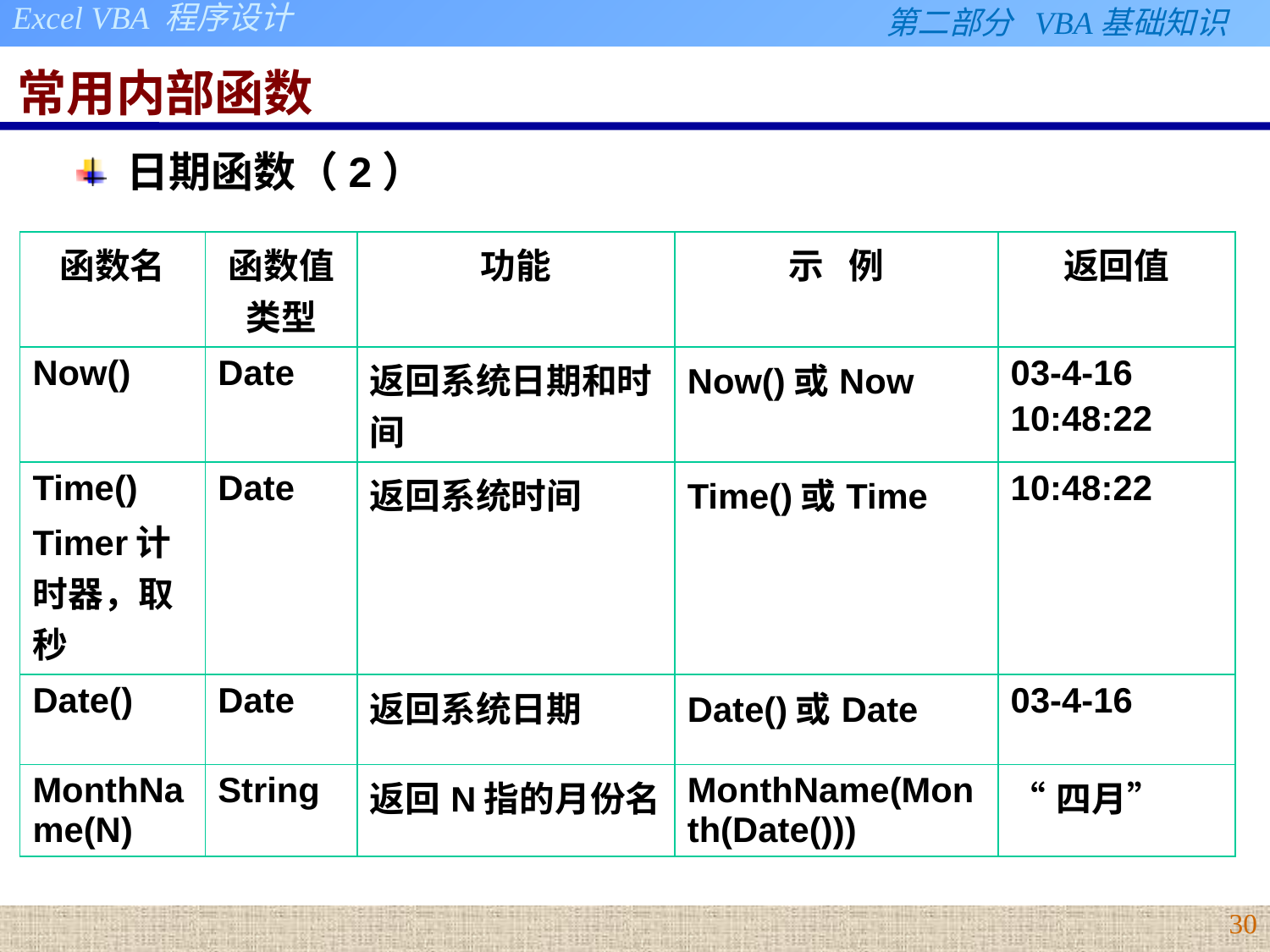

# 常用内部函数
日期函数（2）
| 函数名 | 函数值类型 | 功能 | 示 例 | 返回值 |
| --- | --- | --- | --- | --- |
| Now() | Date | 返回系统日期和时间 | Now()或Now | 03-4-16 10:48:22 |
| Time() Timer计时器，取秒 | Date | 返回系统时间 | Time()或Time | 10:48:22 |
| Date() | Date | 返回系统日期 | Date()或Date | 03-4-16 |
| MonthName(N) | String | 返回N指的月份名 | MonthName(Month(Date())) | “四月” |